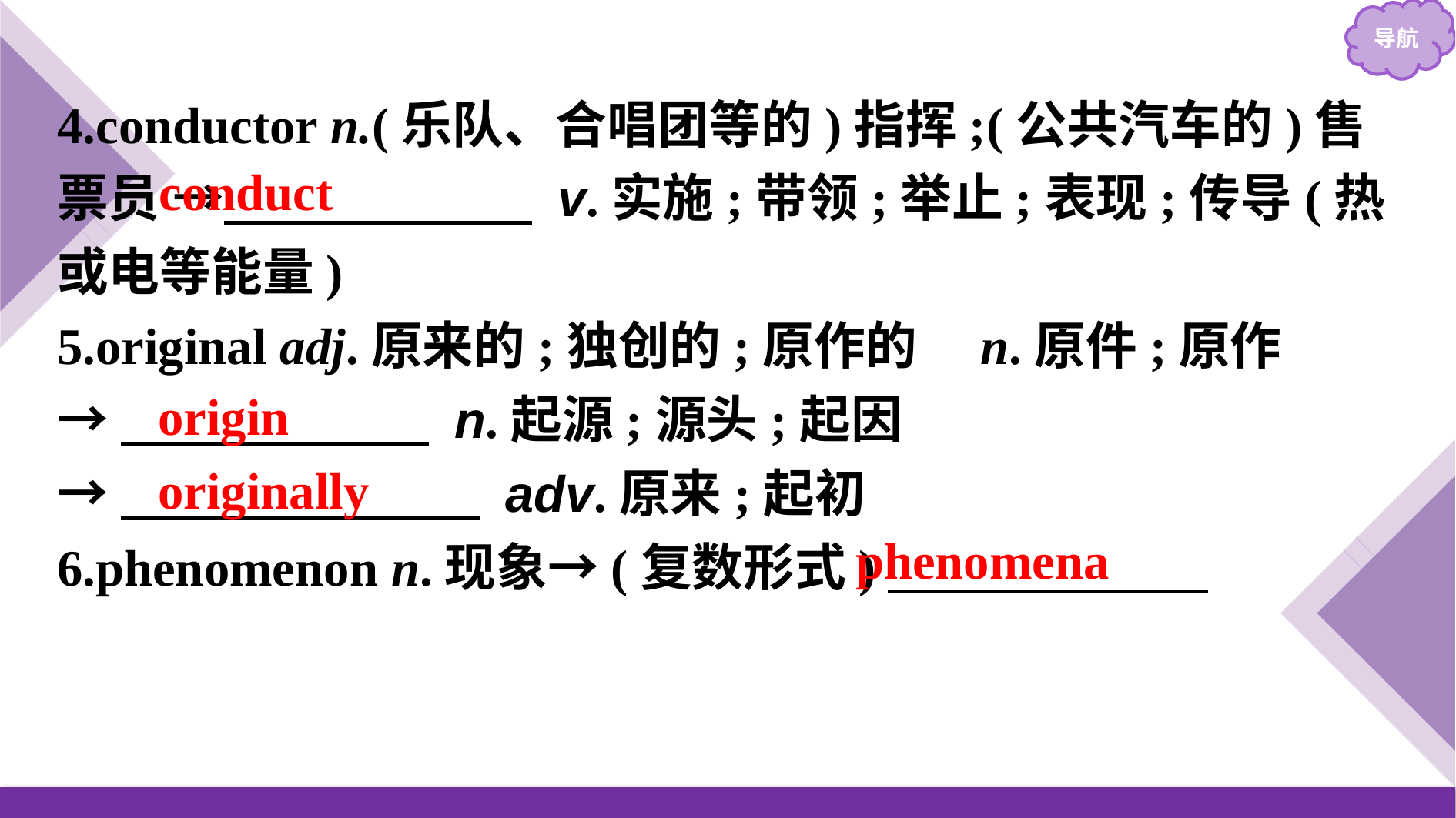

4.conductor n.(乐队、合唱团等的)指挥;(公共汽车的)售票员 →　　　　　　 v.实施;带领;举止;表现;传导(热或电等能量)
5.original adj.原来的;独创的;原作的　n.原件;原作
→　　　　　　 n.起源;源头;起因
→　　　　　　　 adv.原来;起初
6.phenomenon n.现象→(复数形式)
conduct
origin
originally
phenomena